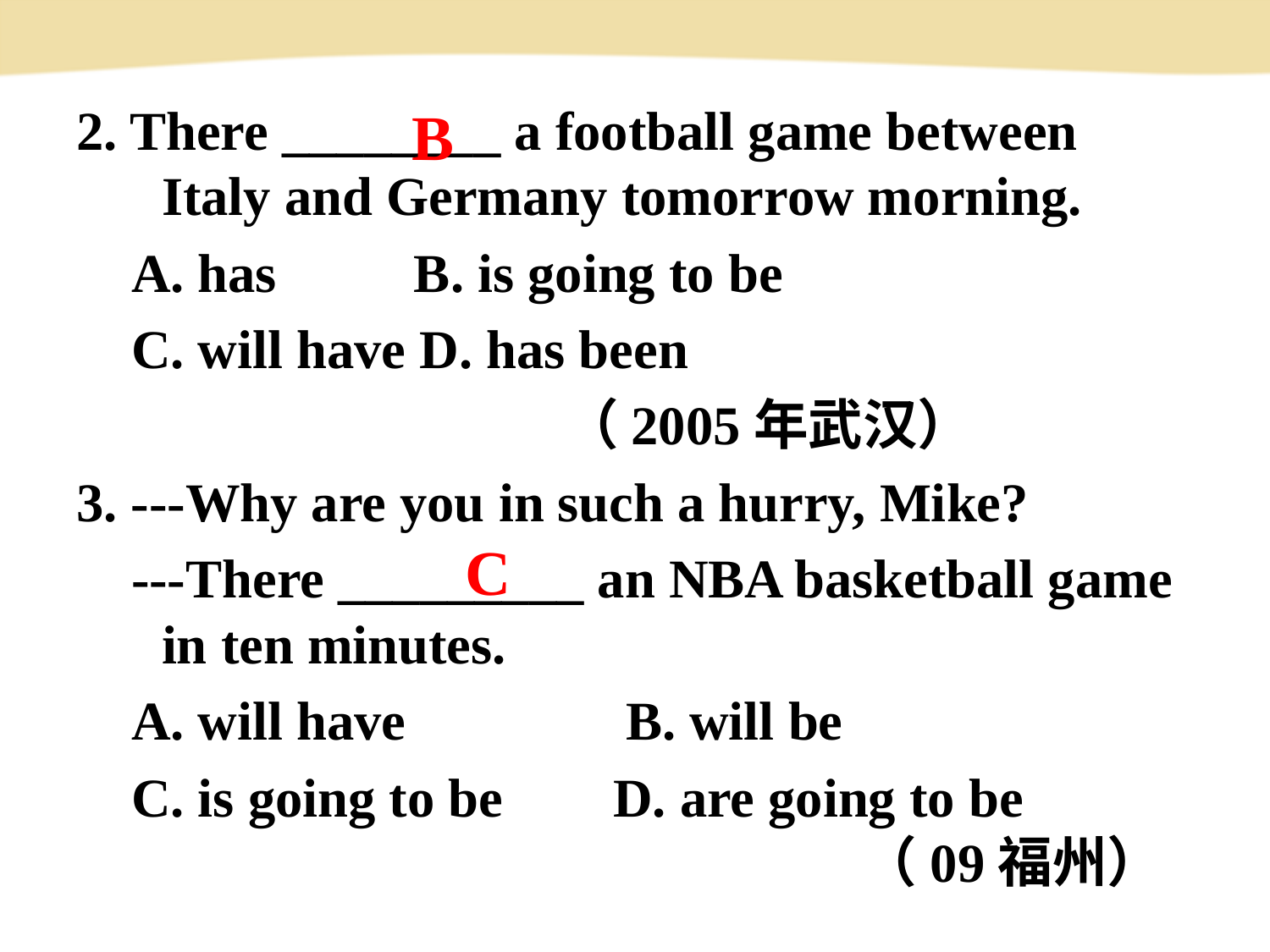

2. There ________ a football game between Italy and Germany tomorrow morning.
    A. has          B. is going to be
    C. will have D. has been
                                      （2005年武汉）
3. ---Why are you in such a hurry, Mike?
    ---There _________ an NBA basketball game in ten minutes.
    A. will have                B. will be
    C. is going to be        D. are going to be
                                                  （09福州）
B
C